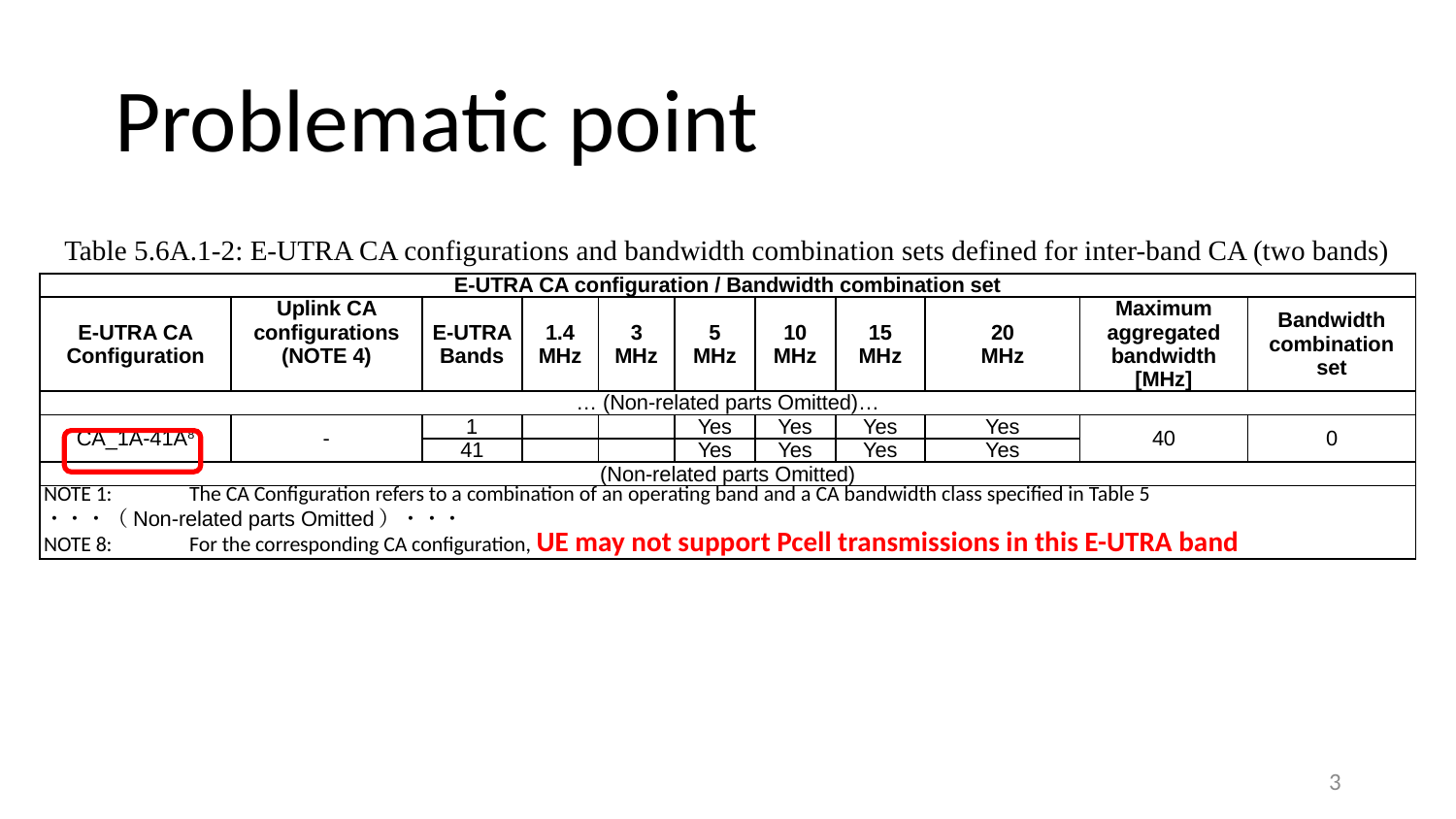

# Problematic point
Table 5.6A.1-2: E-UTRA CA configurations and bandwidth combination sets defined for inter-band CA (two bands)
| E-UTRA CA configuration / Bandwidth combination set |  |  |  |  |  |  |  |  |  |  |
| --- | --- | --- | --- | --- | --- | --- | --- | --- | --- | --- |
| E-UTRA CA Configuration | Uplink CA configurations (NOTE 4) | E-UTRA Bands | 1.4 MHz | 3 MHz | 5 MHz | 10 MHz | 15 MHz | 20 MHz | Maximum aggregated bandwidth [MHz] | Bandwidth combination set |
| … (Non-related parts Omitted)… |  |  |  |  |  |  |  |  |  |  |
| CA\_1A-41A8 | - | 1 |  |  | Yes | Yes | Yes | Yes | 40 | 0 |
|  |  | 41 |  |  | Yes | Yes | Yes | Yes |  |  |
| (Non-related parts Omitted) |  |  |  |  |  |  |  |  |  |  |
| NOTE 1: The CA Configuration refers to a combination of an operating band and a CA bandwidth class specified in Table 5 ・・・（Non-related parts Omitted）・・・ NOTE 8: For the corresponding CA configuration, UE may not support Pcell transmissions in this E-UTRA band |  |  |  |  |  |  |  |  |  |  |

3